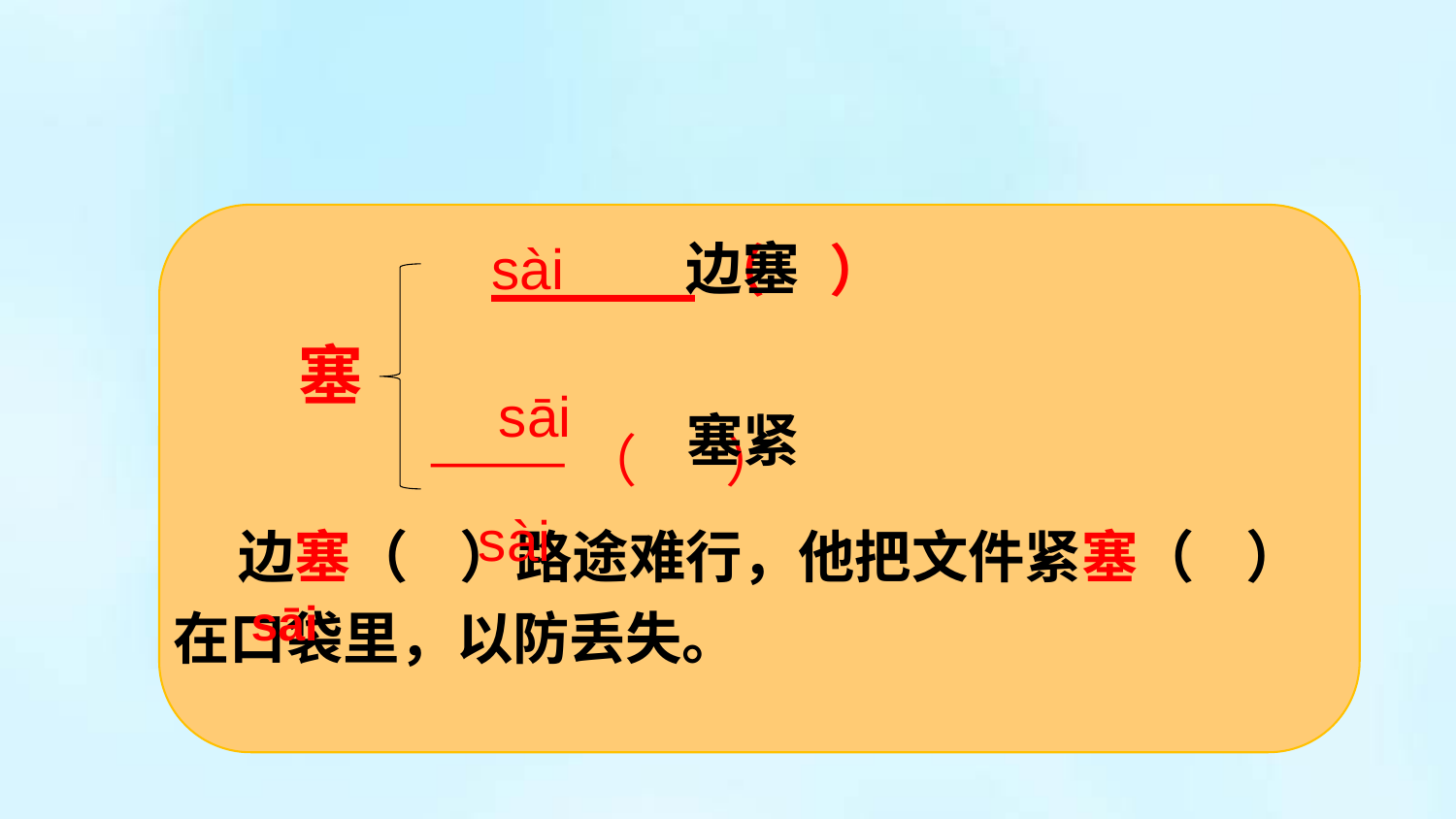

sài
边塞
   ______（     ）

   ———（       ）

塞
sāi
塞紧
sài
    边塞（    ）路途难行，他把文件紧塞（    ）在口袋里，以防丢失。
sāi